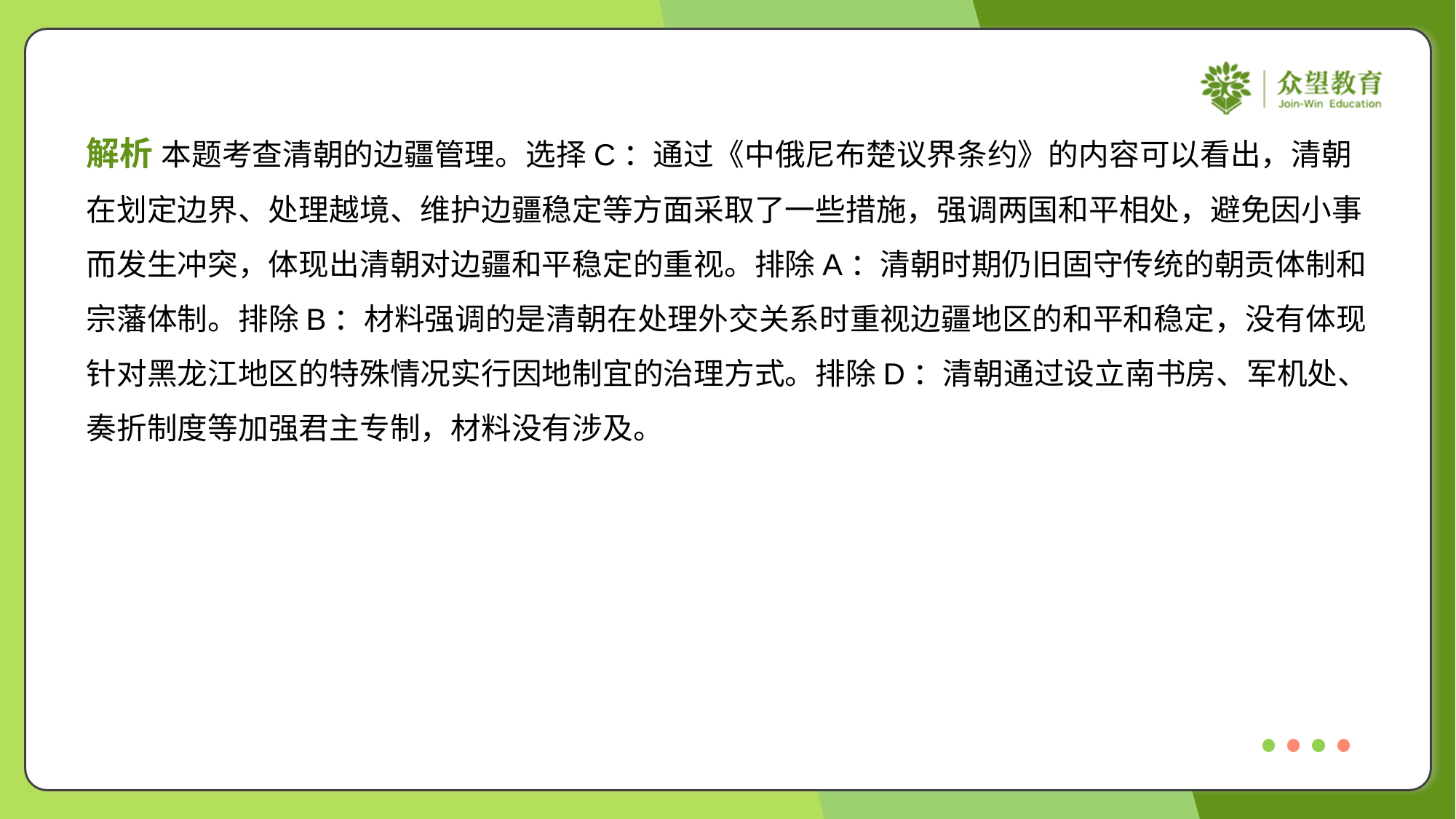

解析 本题考查清朝的边疆管理。选择C：通过《中俄尼布楚议界条约》的内容可以看出，清朝
在划定边界、处理越境、维护边疆稳定等方面采取了一些措施，强调两国和平相处，避免因小事
而发生冲突，体现出清朝对边疆和平稳定的重视。排除A：清朝时期仍旧固守传统的朝贡体制和
宗藩体制。排除B：材料强调的是清朝在处理外交关系时重视边疆地区的和平和稳定，没有体现
针对黑龙江地区的特殊情况实行因地制宜的治理方式。排除D：清朝通过设立南书房、军机处、
奏折制度等加强君主专制，材料没有涉及。